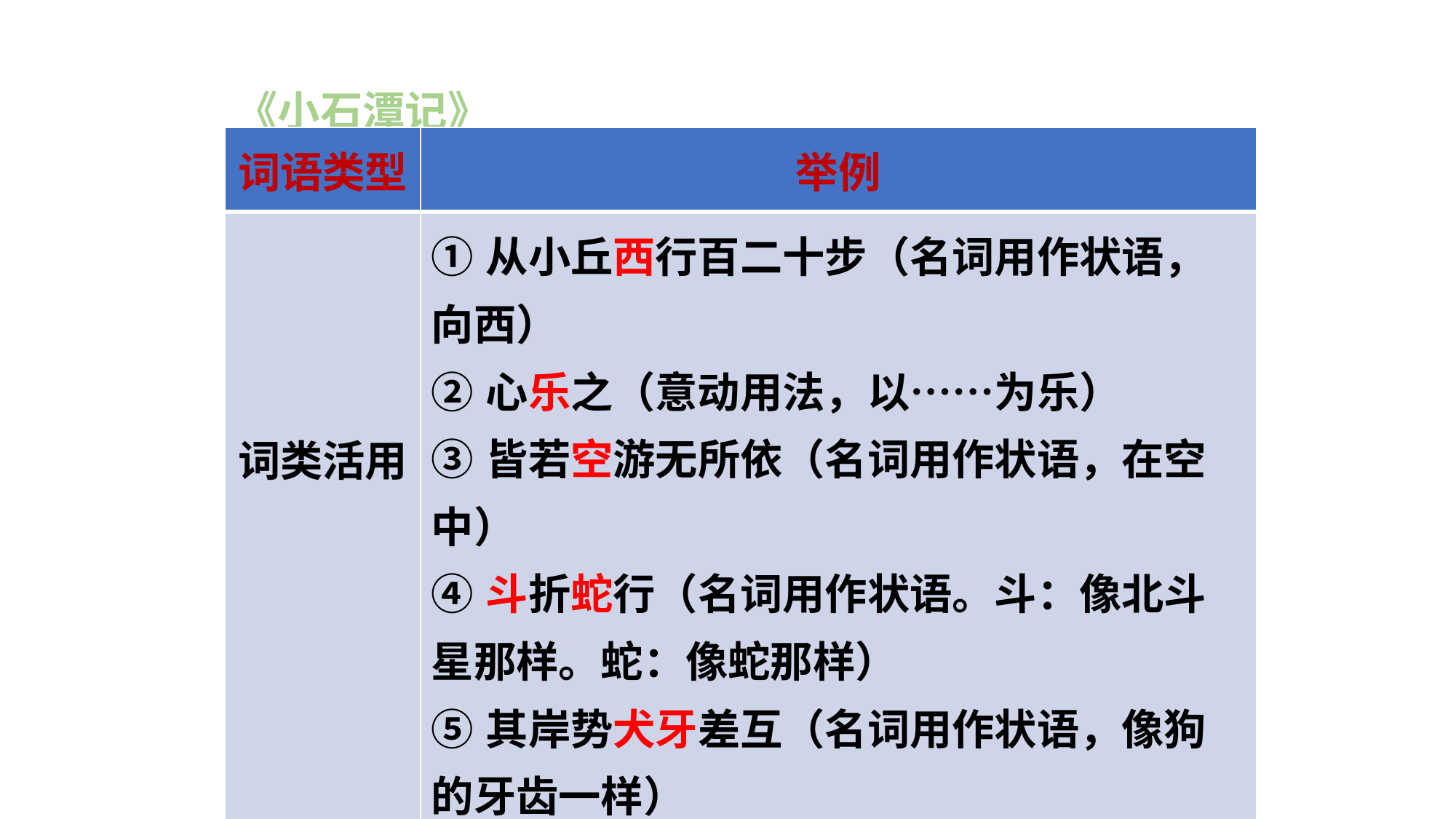

《小石潭记》
| 词语类型 | 举例 |
| --- | --- |
| 词类活用 | ①从小丘西行百二十步（名词用作状语，向西） ②心乐之（意动用法，以……为乐） ③皆若空游无所依（名词用作状语，在空中） ④斗折蛇行（名词用作状语。斗：像北斗星那样。蛇：像蛇那样） ⑤其岸势犬牙差互（名词用作状语，像狗的牙齿一样） ⑥凄神寒骨（使动用法。凄：使……凄凉。寒：使……寒冷） |